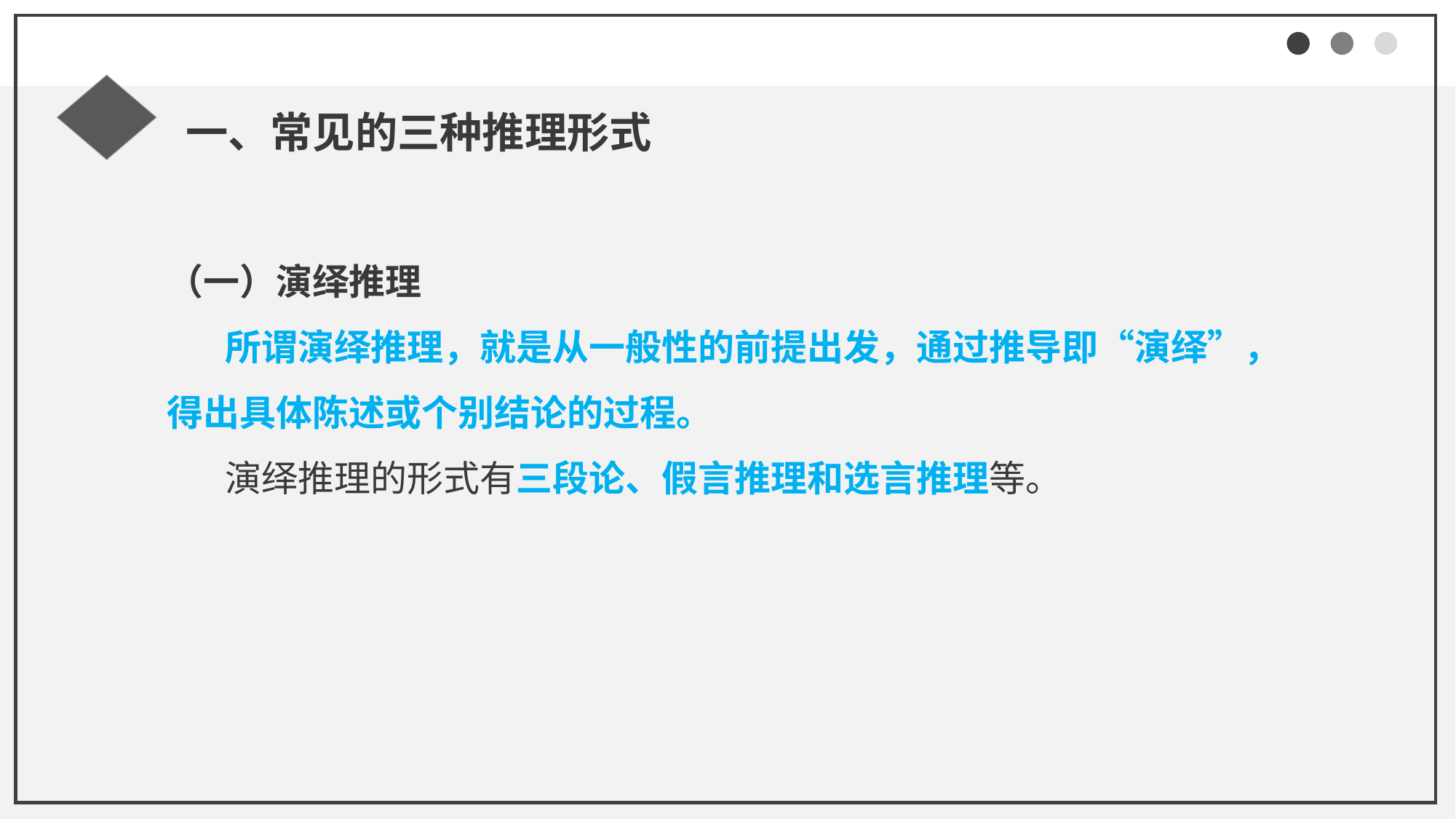

一、常见的三种推理形式
（一）演绎推理
      所谓演绎推理，就是从一般性的前提出发，通过推导即“演绎”，得出具体陈述或个别结论的过程。
      演绎推理的形式有三段论、假言推理和选言推理等。